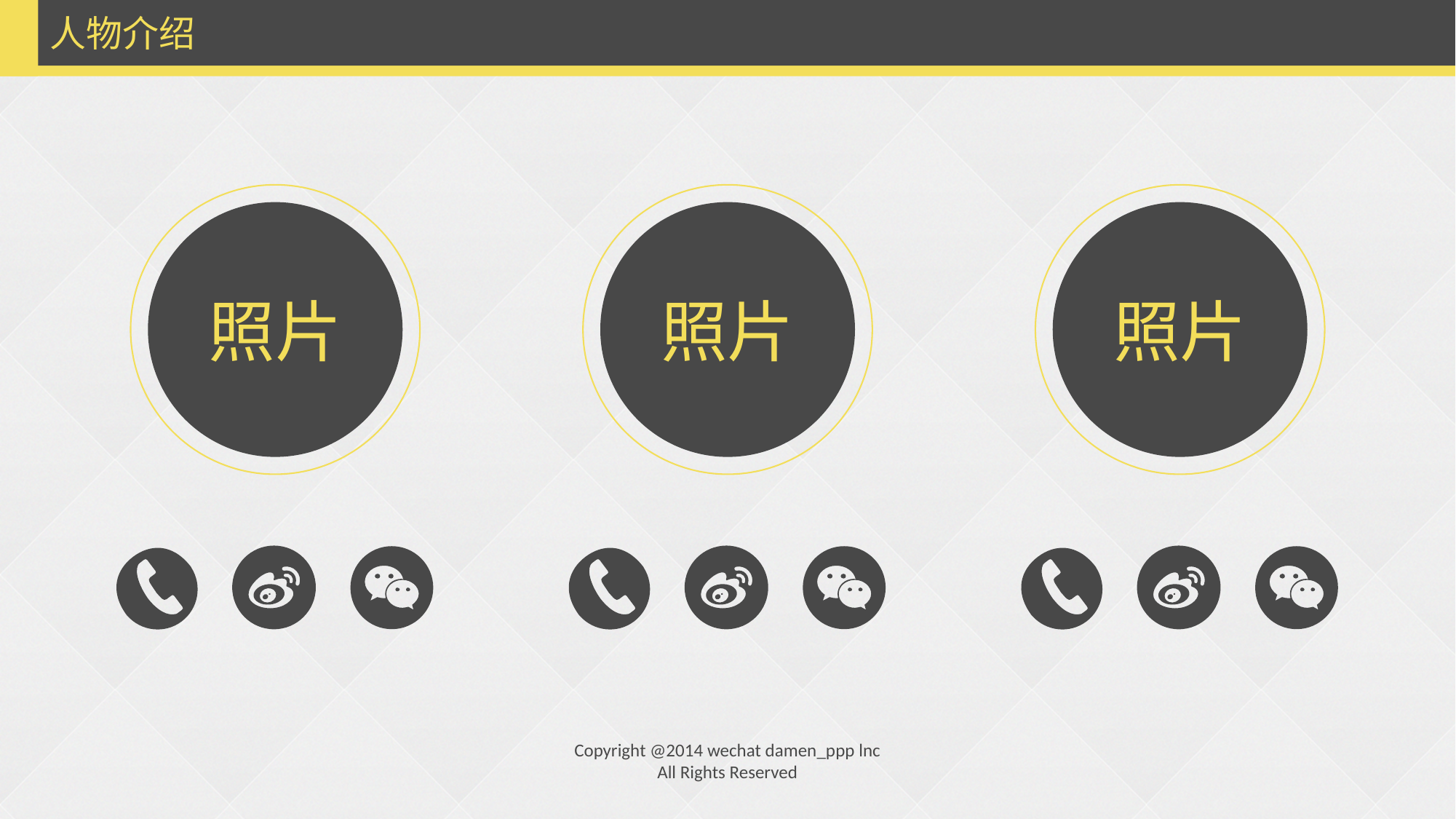

人物介绍

照片
照片
照片

Copyright @2014 wechat damen_ppp lnc
All Rights Reserved